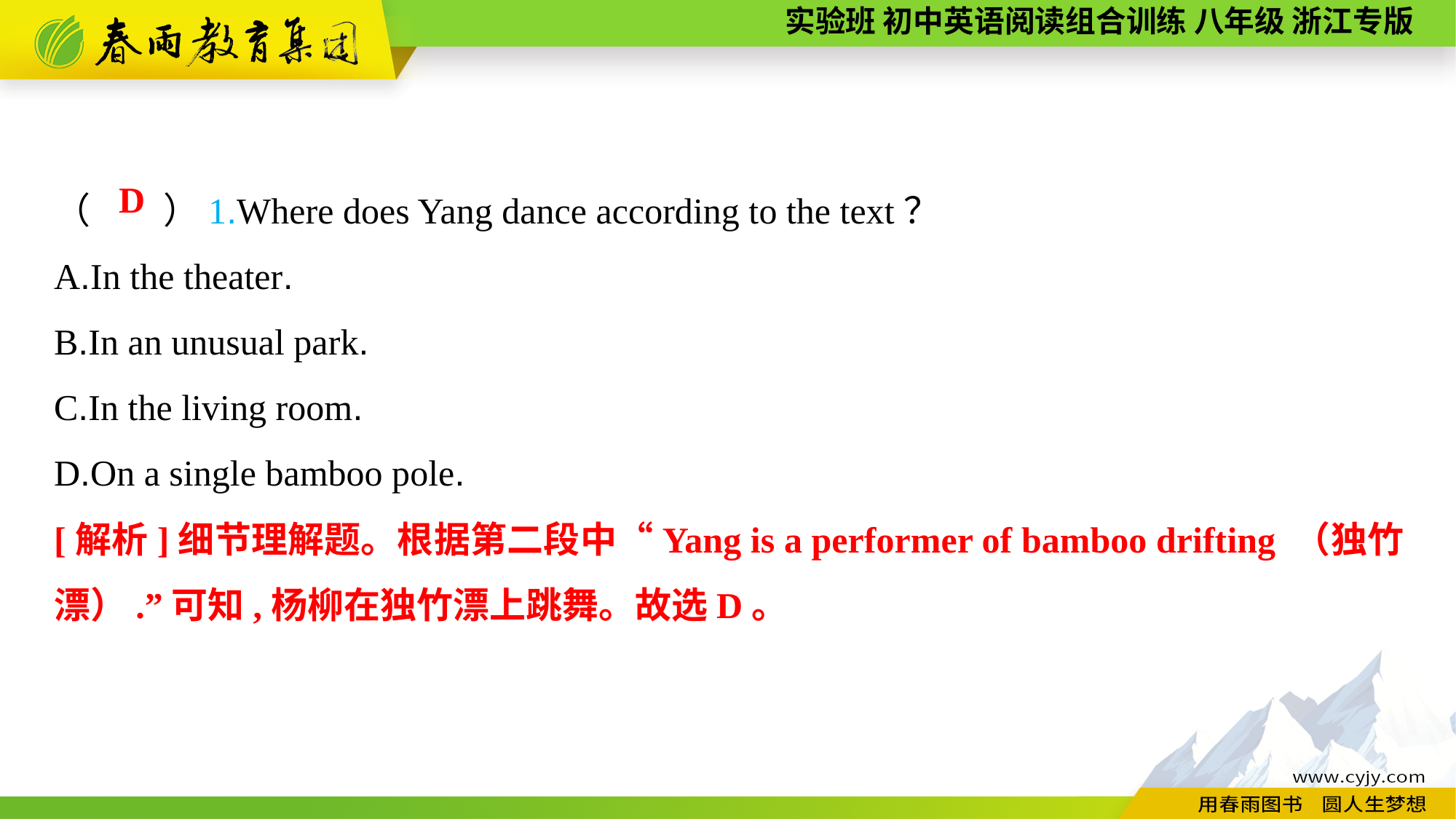

（　　）1.Where does Yang dance according to the text？
A.In the theater.
B.In an unusual park.
C.In the living room.
D.On a single bamboo pole.
D
[解析]细节理解题。根据第二段中“Yang is a performer of bamboo drifting （独竹漂）.”可知,杨柳在独竹漂上跳舞。故选D。